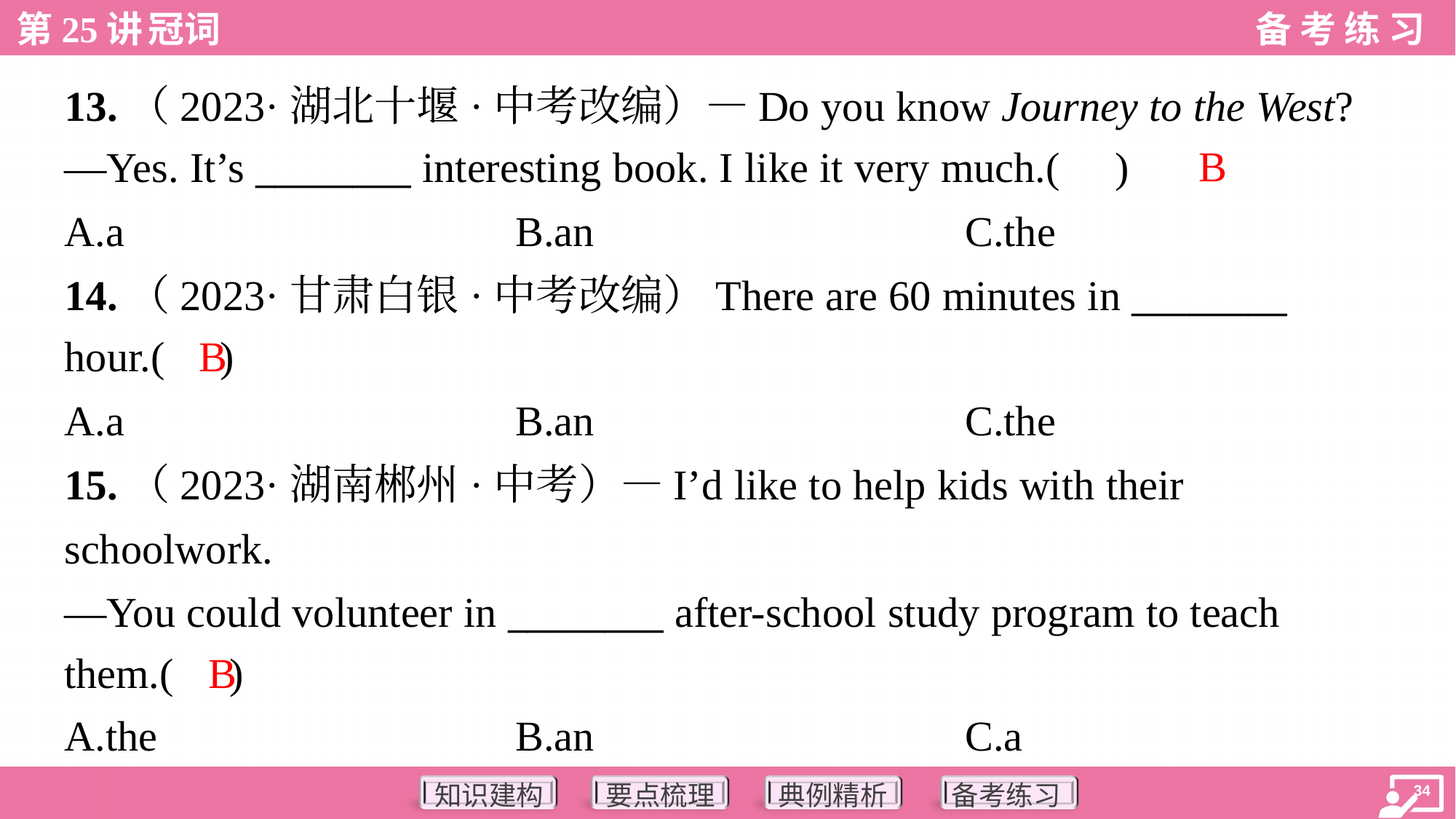

13.（2023·湖北十堰·中考改编）—Do you know Journey to the West?
—Yes. It’s ________ interesting book. I like it very much.(     )
B
A.a	B.an	C.the
14.（2023·甘肃白银·中考改编）There are 60 minutes in ________
hour.(     )
B
A.a	B.an	C.the
15.（2023·湖南郴州·中考）—I’d like to help kids with their
schoolwork.
—You could volunteer in ________ after-school study program to teach
them.(     )
B
A.the	B.an	C.a